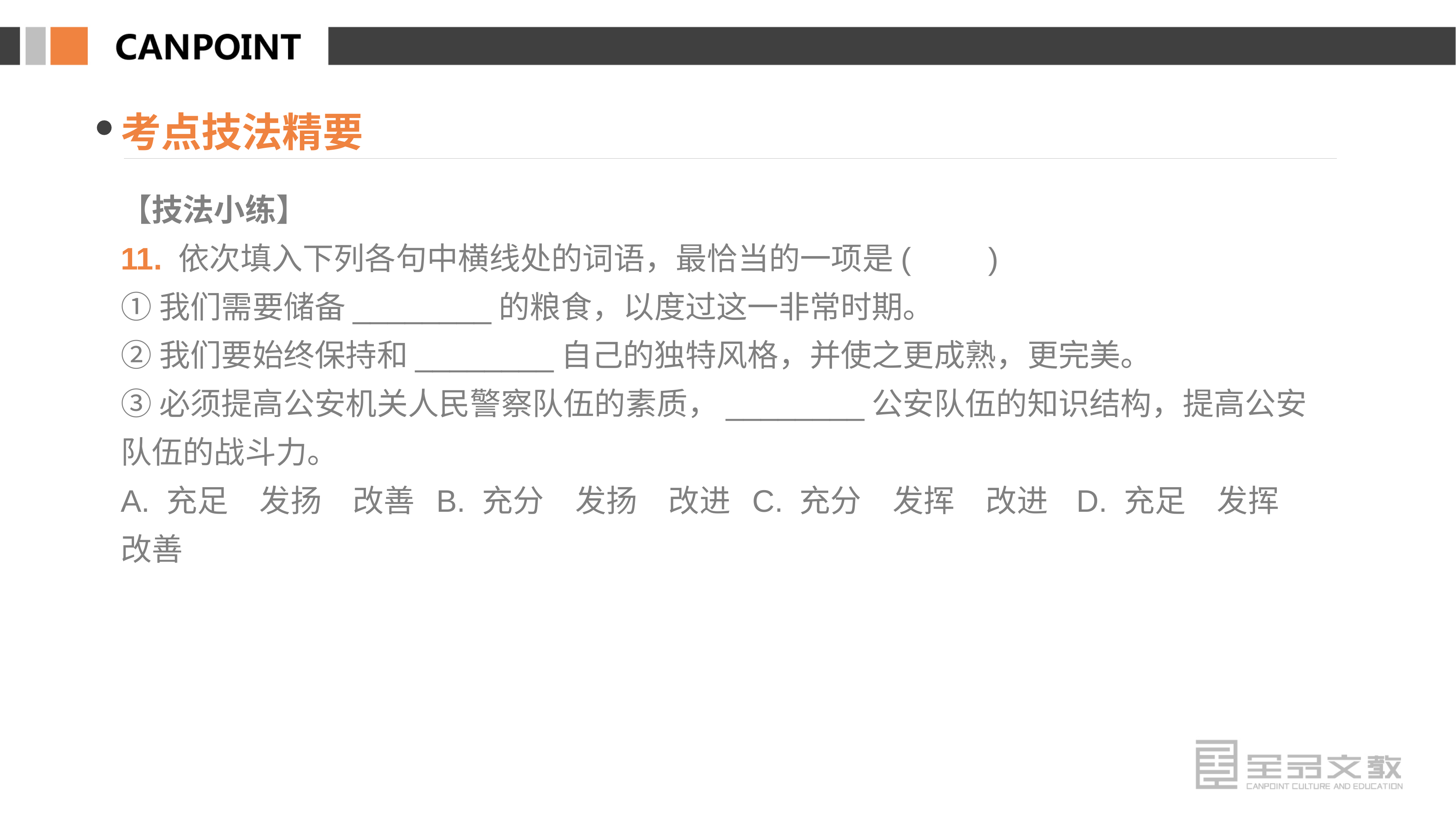

考点技法精要

【技法小练】
11. 依次填入下列各句中横线处的词语，最恰当的一项是(　　)
①我们需要储备________的粮食，以度过这一非常时期。
②我们要始终保持和________自己的独特风格，并使之更成熟，更完美。
③必须提高公安机关人民警察队伍的素质，________公安队伍的知识结构，提高公安队伍的战斗力。
A. 充足　发扬　改善  B. 充分　发扬　改进  C. 充分　发挥　改进   D. 充足　发挥　改善